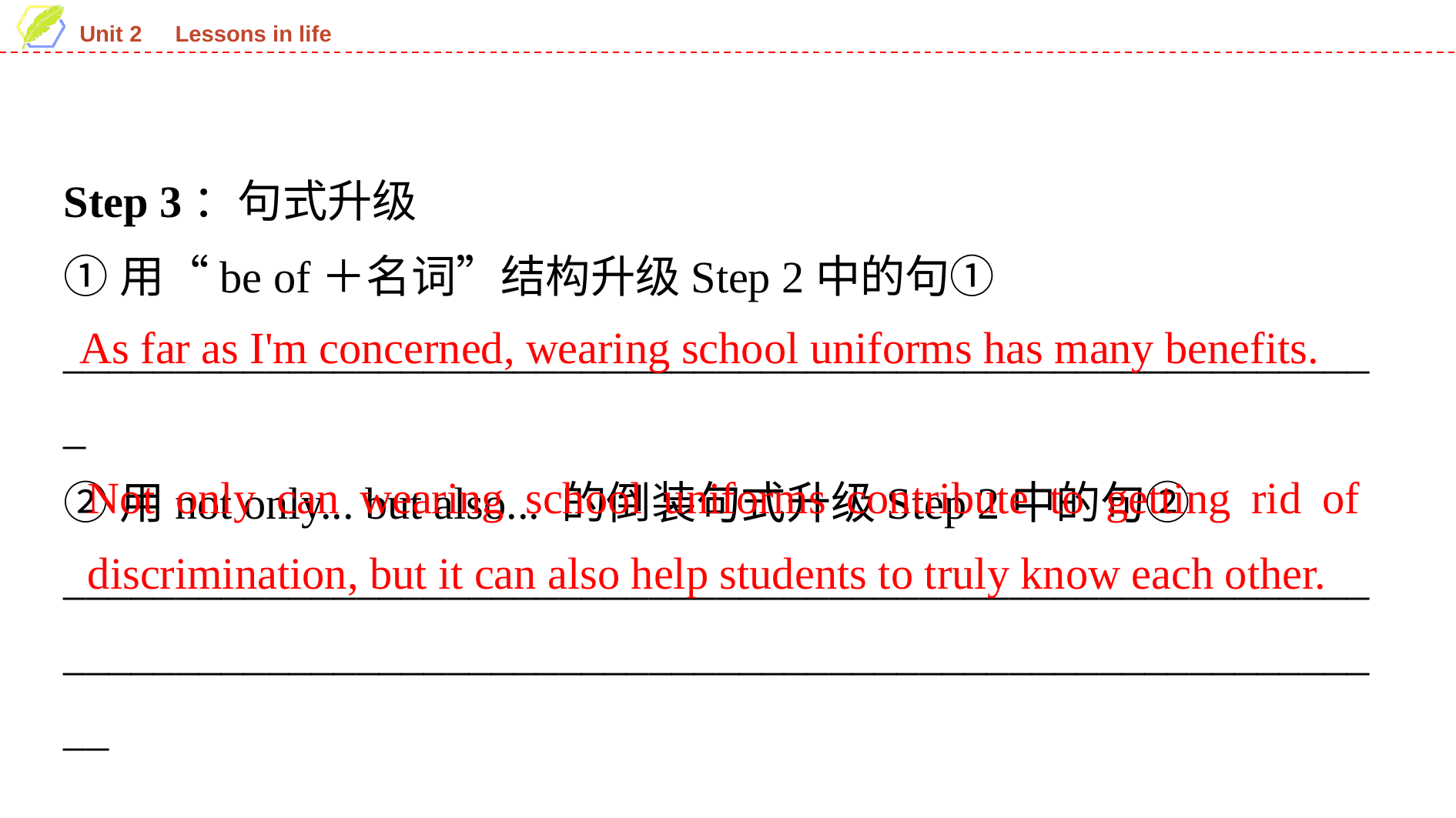

Step 3：句式升级
①用“be of＋名词”结构升级Step 2中的句①
___________________________________________________________
②用not only... but also... 的倒装句式升级Step 2中的句②
______________________________________________________________________________________________________________________
As far as I'm concerned, wearing school uniforms has many benefits.
Not only can wearing school uniforms contribute to getting rid of discrimination, but it can also help students to truly know each other.